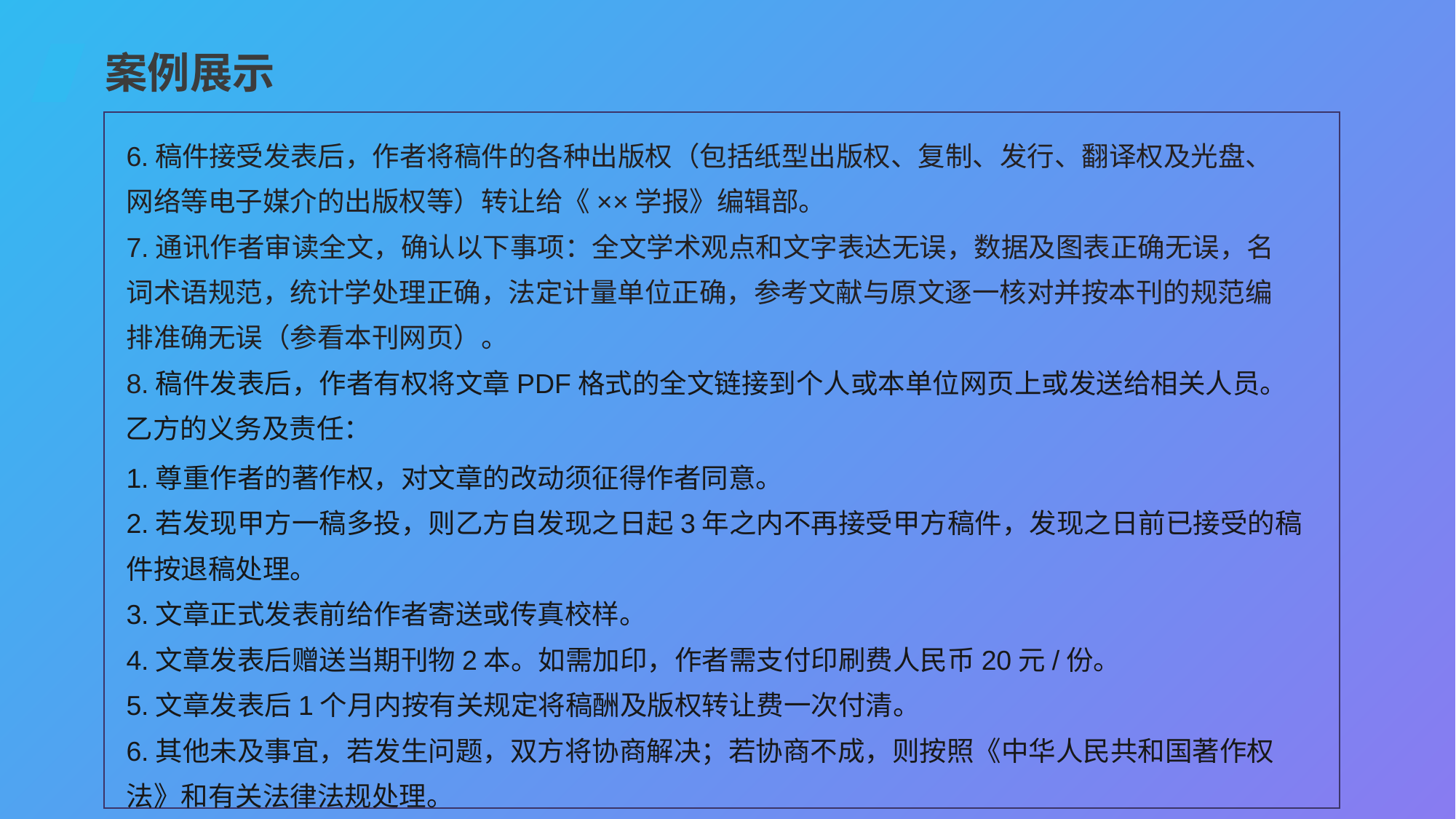

案例展示

6.稿件接受发表后，作者将稿件的各种出版权（包括纸型出版权、复制、发行、翻译权及光盘、网络等电子媒介的出版权等）转让给《××学报》编辑部。
7.通讯作者审读全文，确认以下事项：全文学术观点和文字表达无误，数据及图表正确无误，名词术语规范，统计学处理正确，法定计量单位正确，参考文献与原文逐一核对并按本刊的规范编排准确无误（参看本刊网页）。
8.稿件发表后，作者有权将文章PDF格式的全文链接到个人或本单位网页上或发送给相关人员。
    乙方的义务及责任：
1.尊重作者的著作权，对文章的改动须征得作者同意。
2.若发现甲方一稿多投，则乙方自发现之日起3年之内不再接受甲方稿件，发现之日前已接受的稿件按退稿处理。
3.文章正式发表前给作者寄送或传真校样。
4.文章发表后赠送当期刊物2本。如需加印，作者需支付印刷费人民币20元/份。
5.文章发表后1个月内按有关规定将稿酬及版权转让费一次付清。
6.其他未及事宜，若发生问题，双方将协商解决；若协商不成，则按照《中华人民共和国著作权法》和有关法律法规处理。